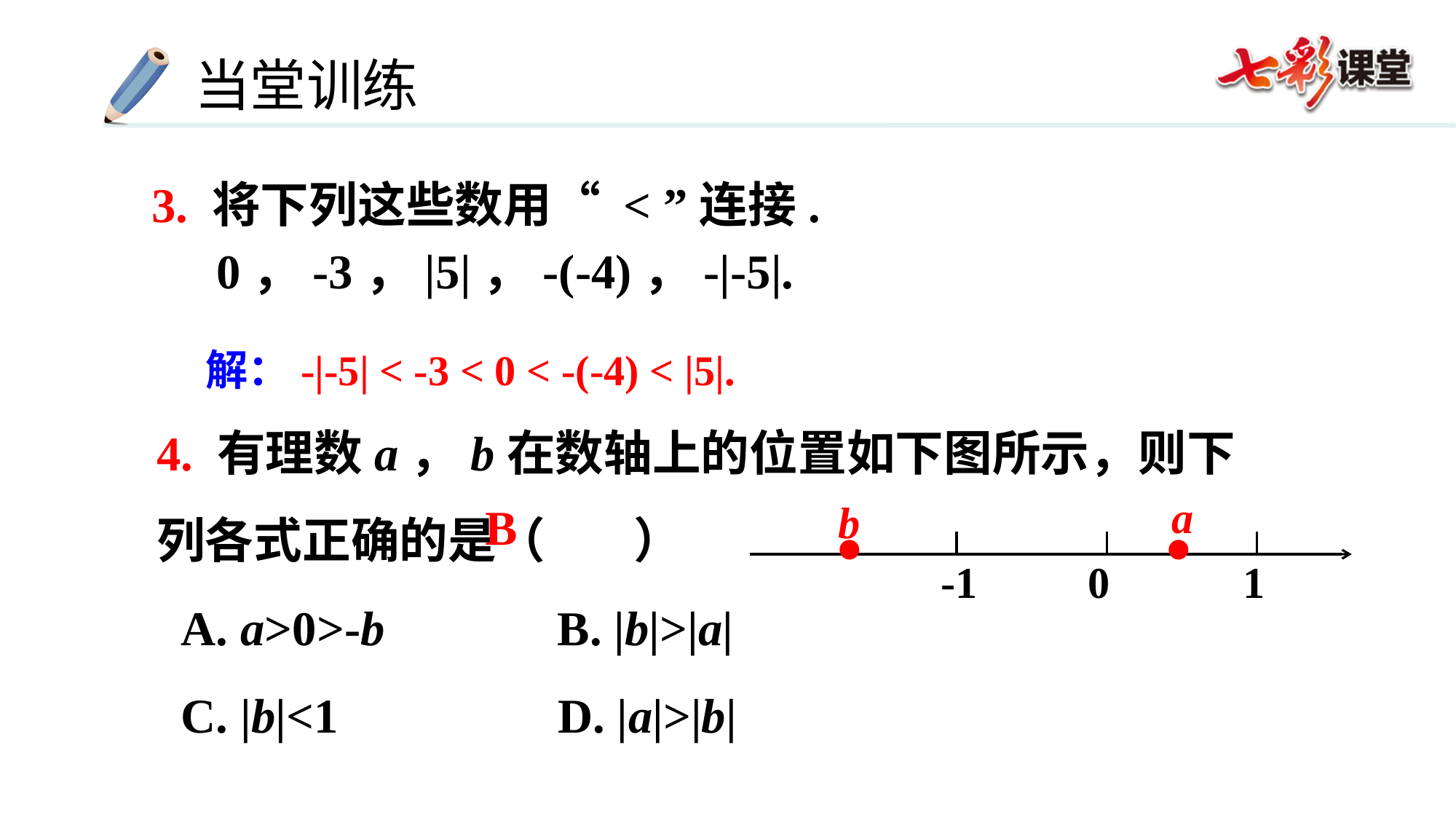

3. 将下列这些数用“ < ”连接.
0，-3，|5|，-(-4)，-|-5|.
解：-|-5| < -3 < 0 < -(-4) < |5|.
4. 有理数a，b在数轴上的位置如下图所示，则下列各式正确的是（        ）
  A. a>0>-b	      B. |b|>|a|
  C. |b|<1	               D. |a|>|b|
.
.
-1          0            1
a
b
B